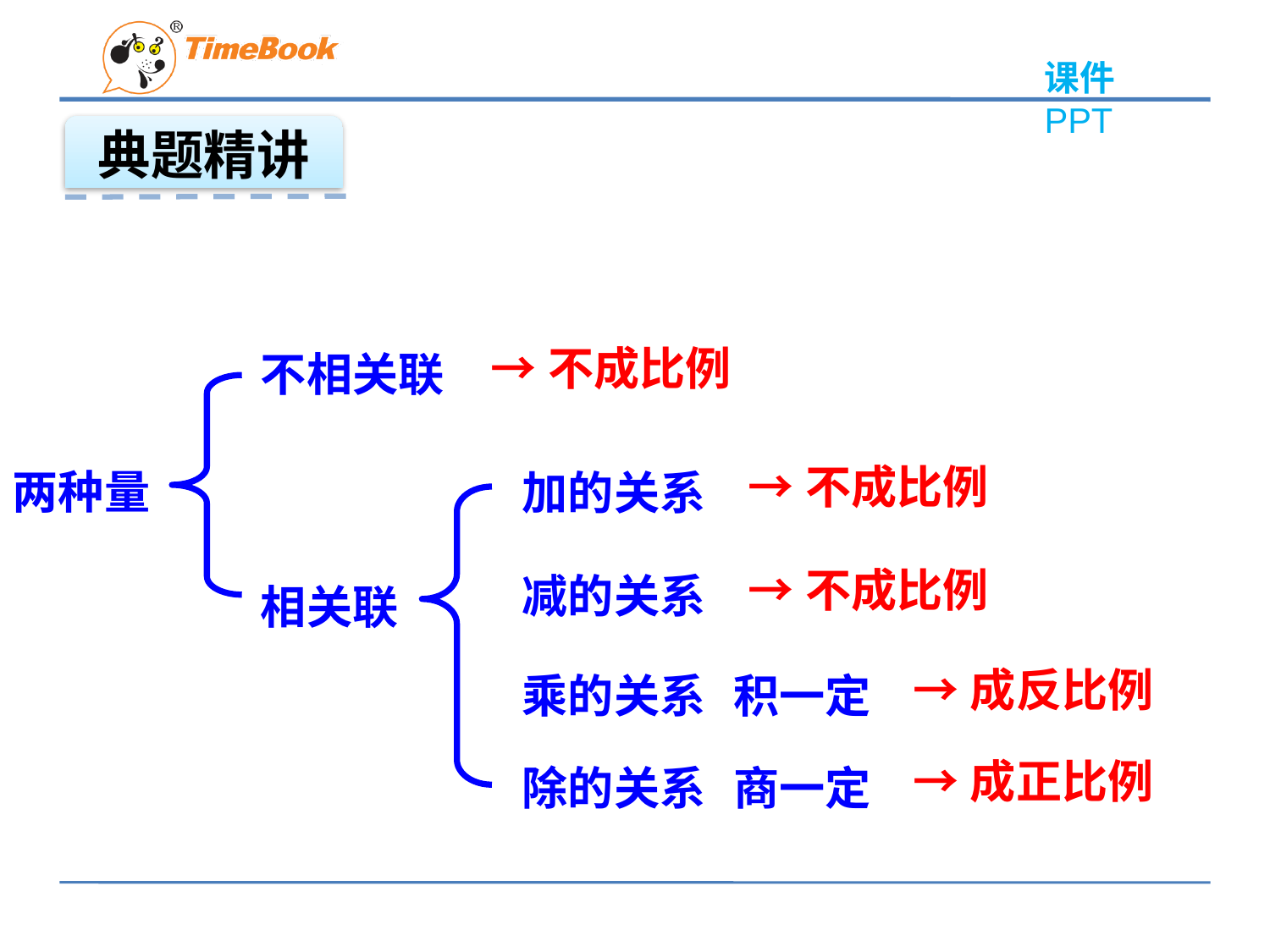

典题精讲
→不成比例
不相关联

→不成比例
两种量
加的关系

→不成比例
减的关系
相关联
→成反比例
乘的关系
积一定
→成正比例
除的关系
商一定